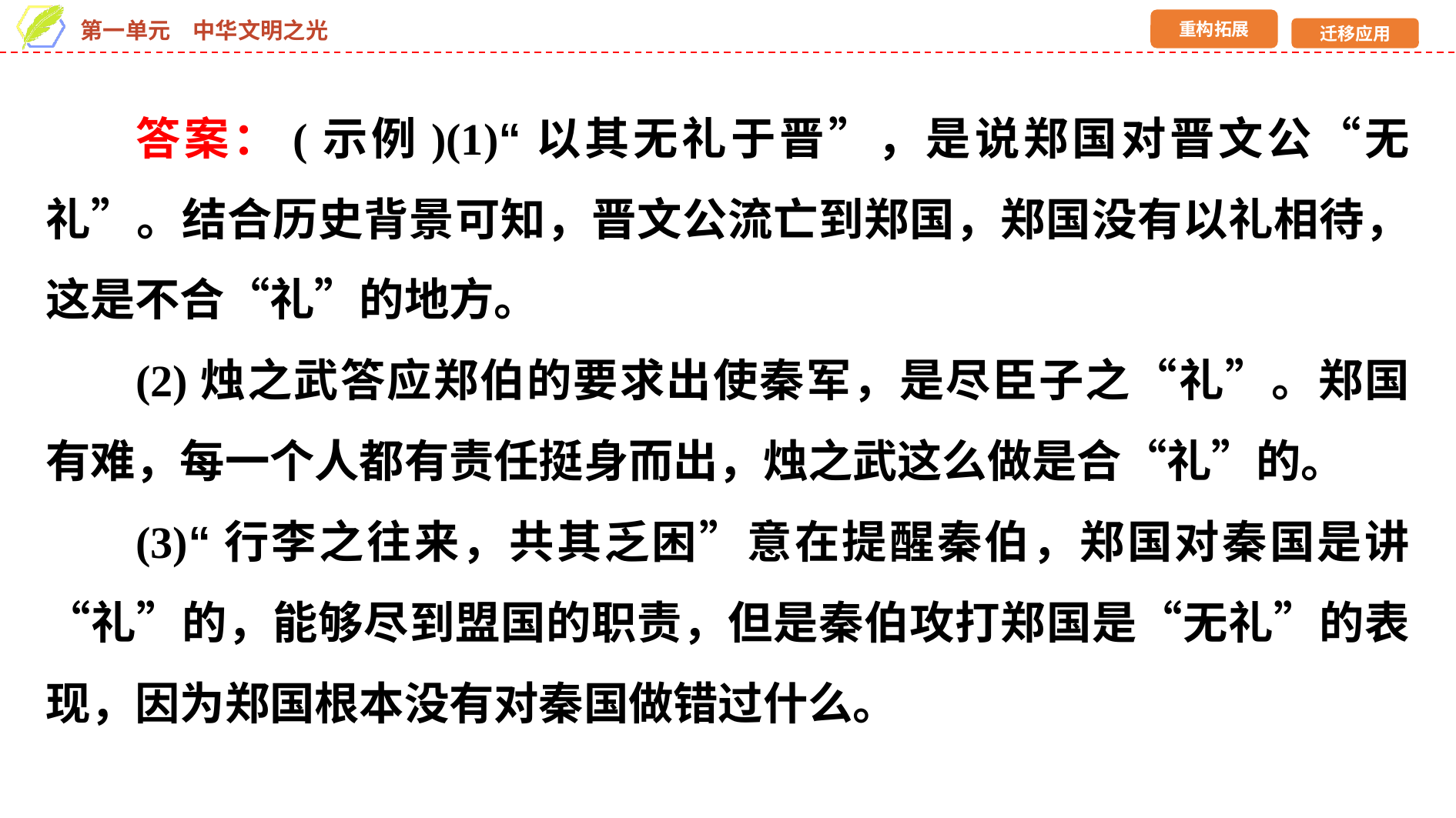

答案：(示例)(1)“以其无礼于晋”，是说郑国对晋文公“无礼”。结合历史背景可知，晋文公流亡到郑国，郑国没有以礼相待，这是不合“礼”的地方。
(2)烛之武答应郑伯的要求出使秦军，是尽臣子之“礼”。郑国有难，每一个人都有责任挺身而出，烛之武这么做是合“礼”的。
(3)“行李之往来，共其乏困”意在提醒秦伯，郑国对秦国是讲“礼”的，能够尽到盟国的职责，但是秦伯攻打郑国是“无礼”的表现，因为郑国根本没有对秦国做错过什么。